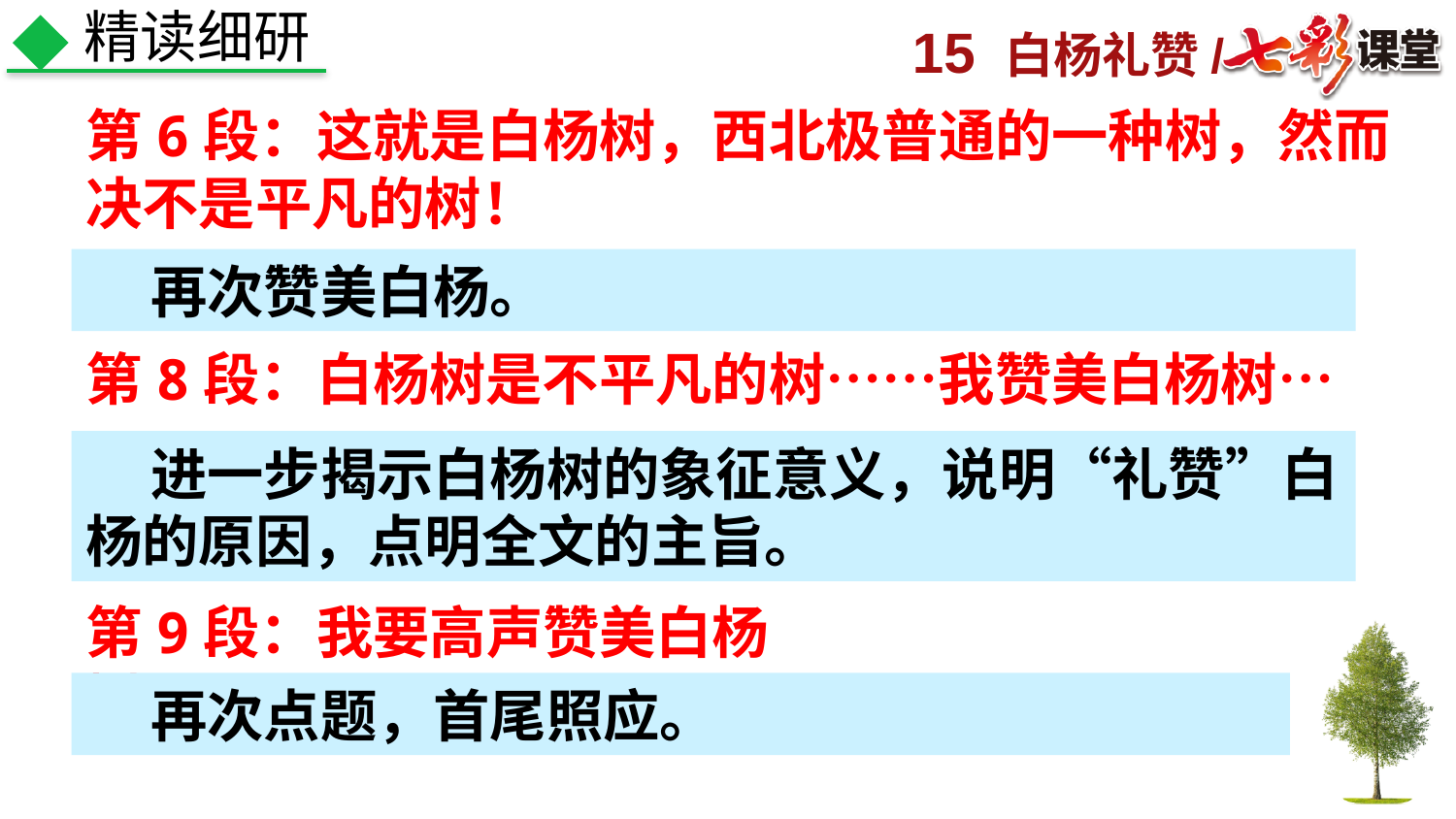

精读细研

第6段：这就是白杨树，西北极普通的一种树，然而决不是平凡的树！
    再次赞美白杨。
第8段：白杨树是不平凡的树……我赞美白杨树……
    进一步揭示白杨树的象征意义，说明“礼赞”白杨的原因，点明全文的主旨。
第9段：我要高声赞美白杨树！
    再次点题，首尾照应。